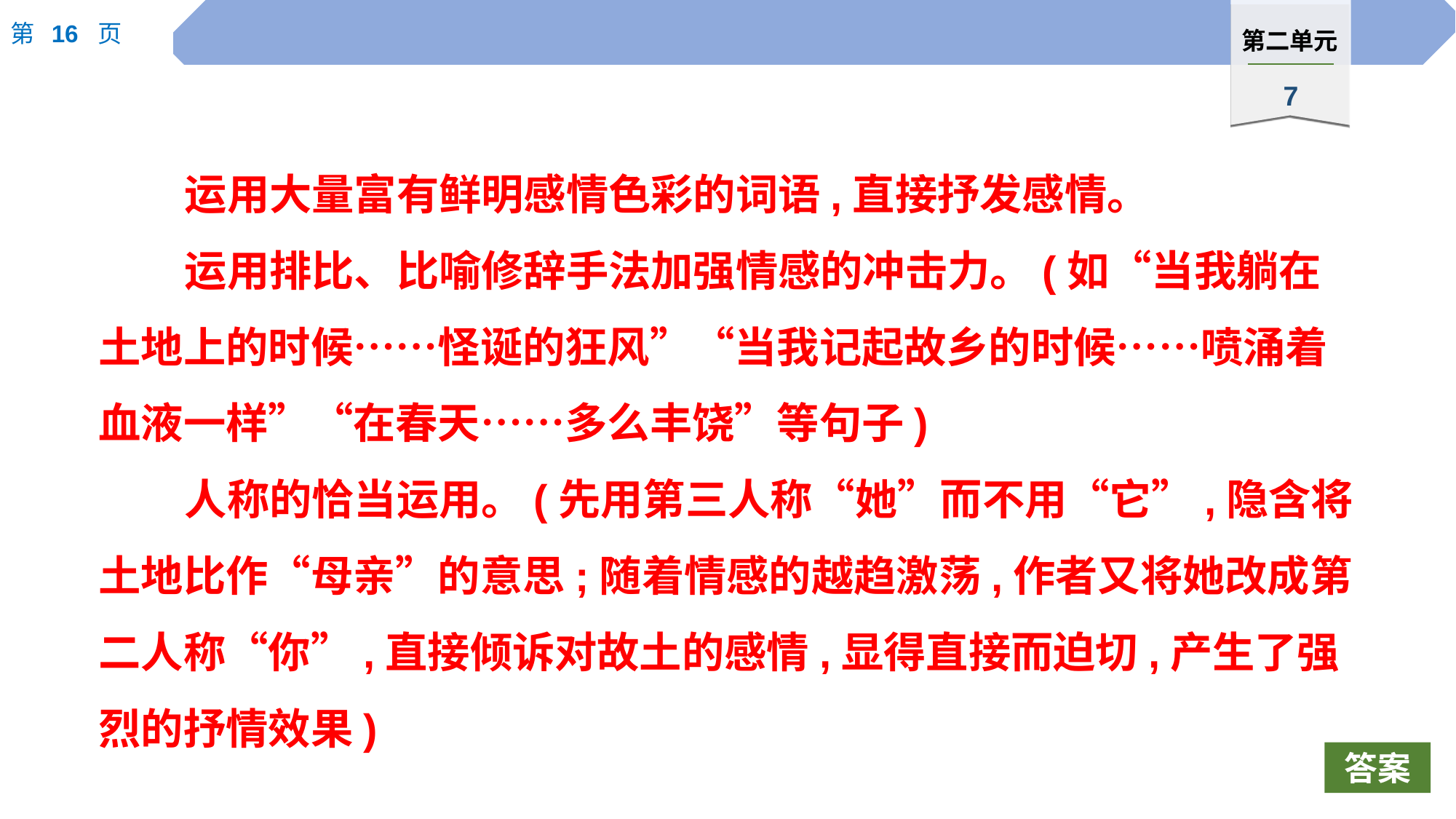

运用大量富有鲜明感情色彩的词语,直接抒发感情。
运用排比、比喻修辞手法加强情感的冲击力。(如“当我躺在土地上的时候……怪诞的狂风”“当我记起故乡的时候……喷涌着血液一样”“在春天……多么丰饶”等句子)
人称的恰当运用。(先用第三人称“她”而不用“它”,隐含将土地比作“母亲”的意思;随着情感的越趋激荡,作者又将她改成第二人称“你”,直接倾诉对故土的感情,显得直接而迫切,产生了强烈的抒情效果)

答案